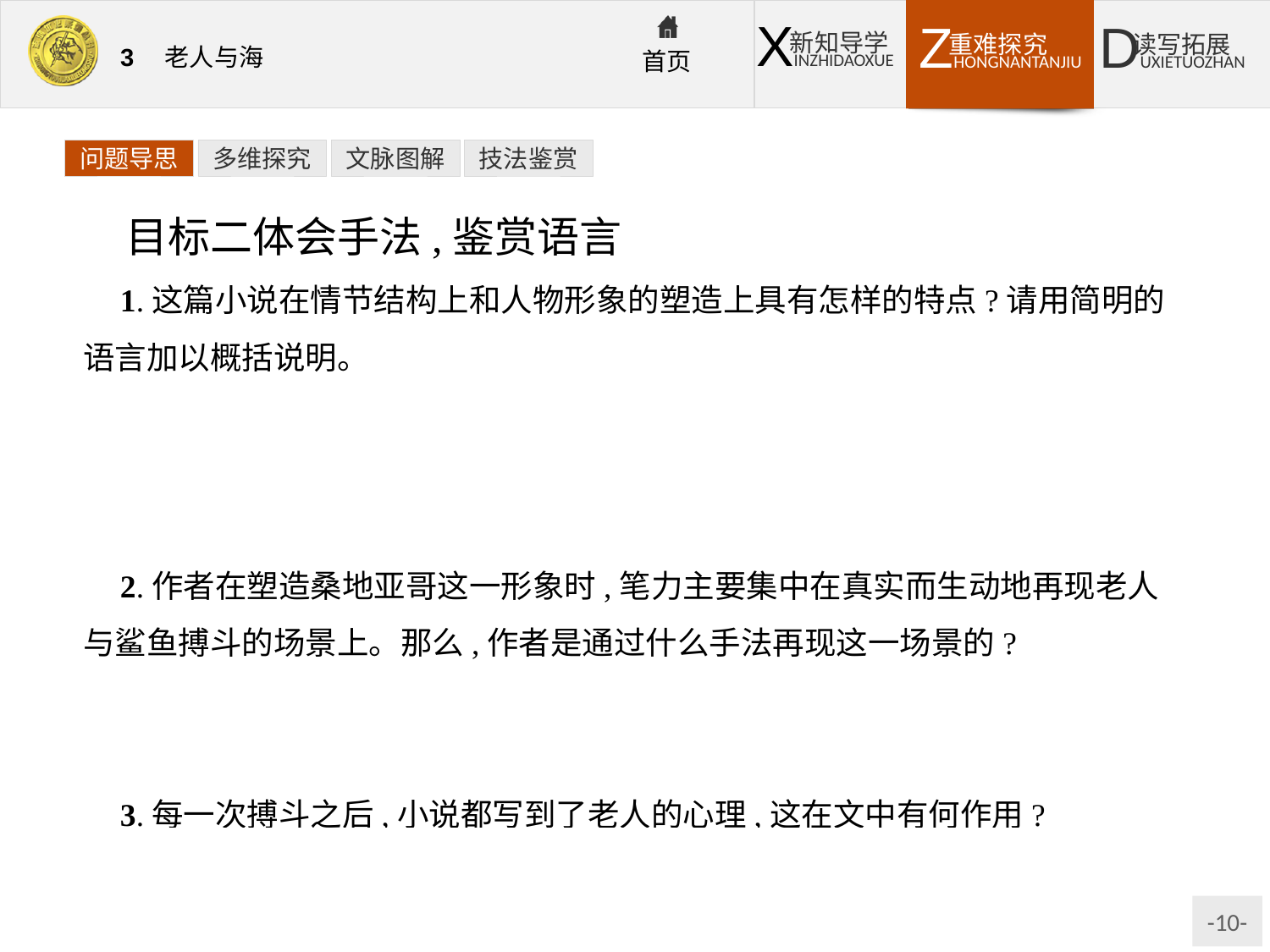

问题导思
多维探究
文脉图解
技法鉴赏
目标二体会手法,鉴赏语言
1.这篇小说在情节结构上和人物形象的塑造上具有怎样的特点?请用简明的语言加以概括说明。
提示:结构上简洁单纯,人物少到不能再少,情节不枝不蔓,主人公性格单一而鲜明。直接出场的人物只有老渔夫桑地亚哥一个,情节也主要是围绕大马林鱼的捕获以及与因此而引来的鲨鱼之间的搏斗展开,可谓单纯而集中。
2.作者在塑造桑地亚哥这一形象时,笔力主要集中在真实而生动地再现老人与鲨鱼搏斗的场景上。那么,作者是通过什么手法再现这一场景的?
提示:动作描写和心理独白。海明威善于从感觉、视觉、触觉着手去刻画形象,在简单、迅速的动作描写中塑造人物。
3.每一次搏斗之后,小说都写到了老人的心理,这在文中有何作用?
提示:是战斗之后的一种心理缓冲,也是意志逐渐坚定的过程。无数次心理的描写,让人看到老人的内心,从彷徨走向坚定,最终战胜自己。